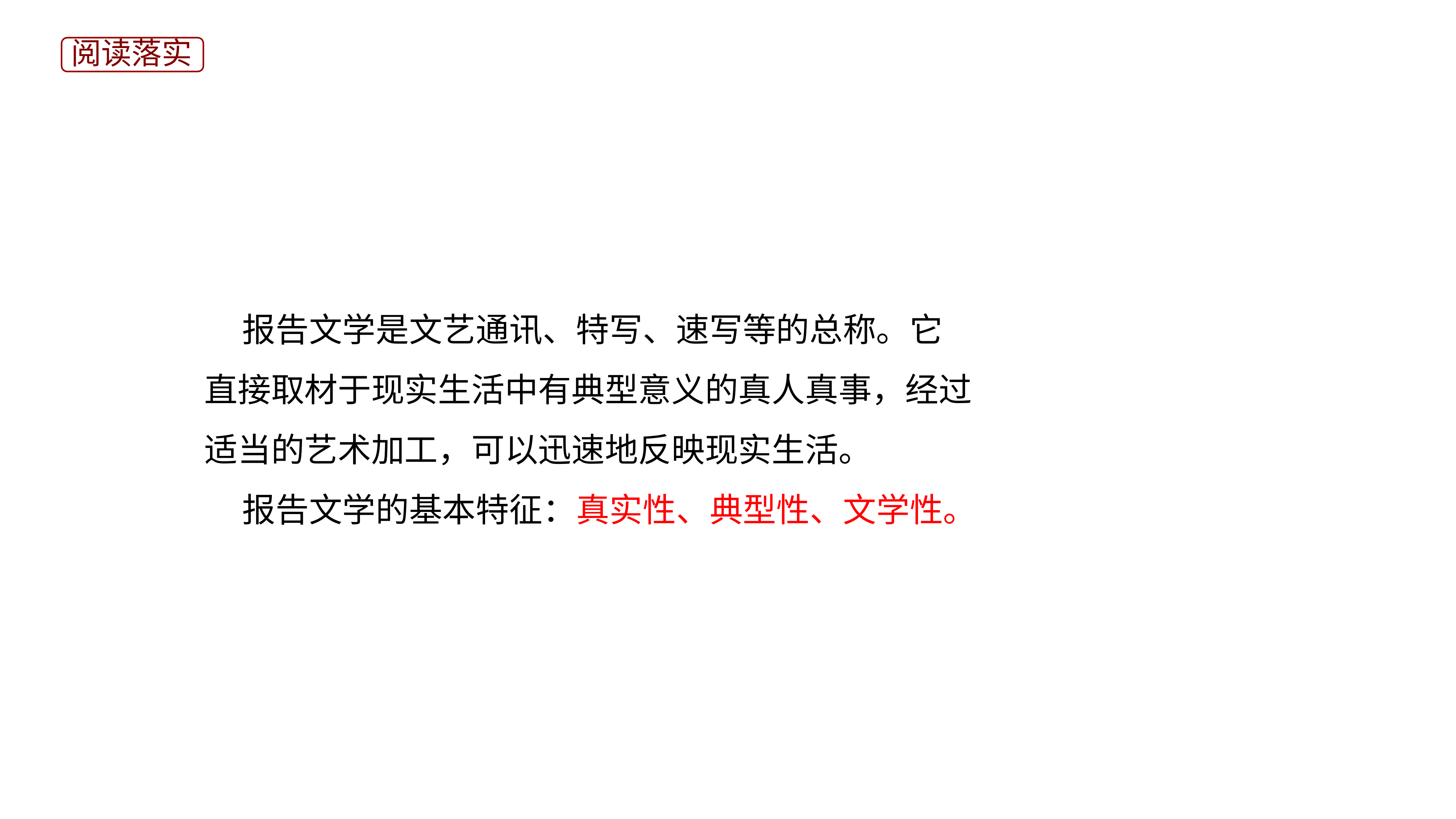

阅读落实

    报告文学是文艺通讯、特写、速写等的总称。它直接取材于现实生活中有典型意义的真人真事，经过适当的艺术加工，可以迅速地反映现实生活。
    报告文学的基本特征：真实性、典型性、文学性。